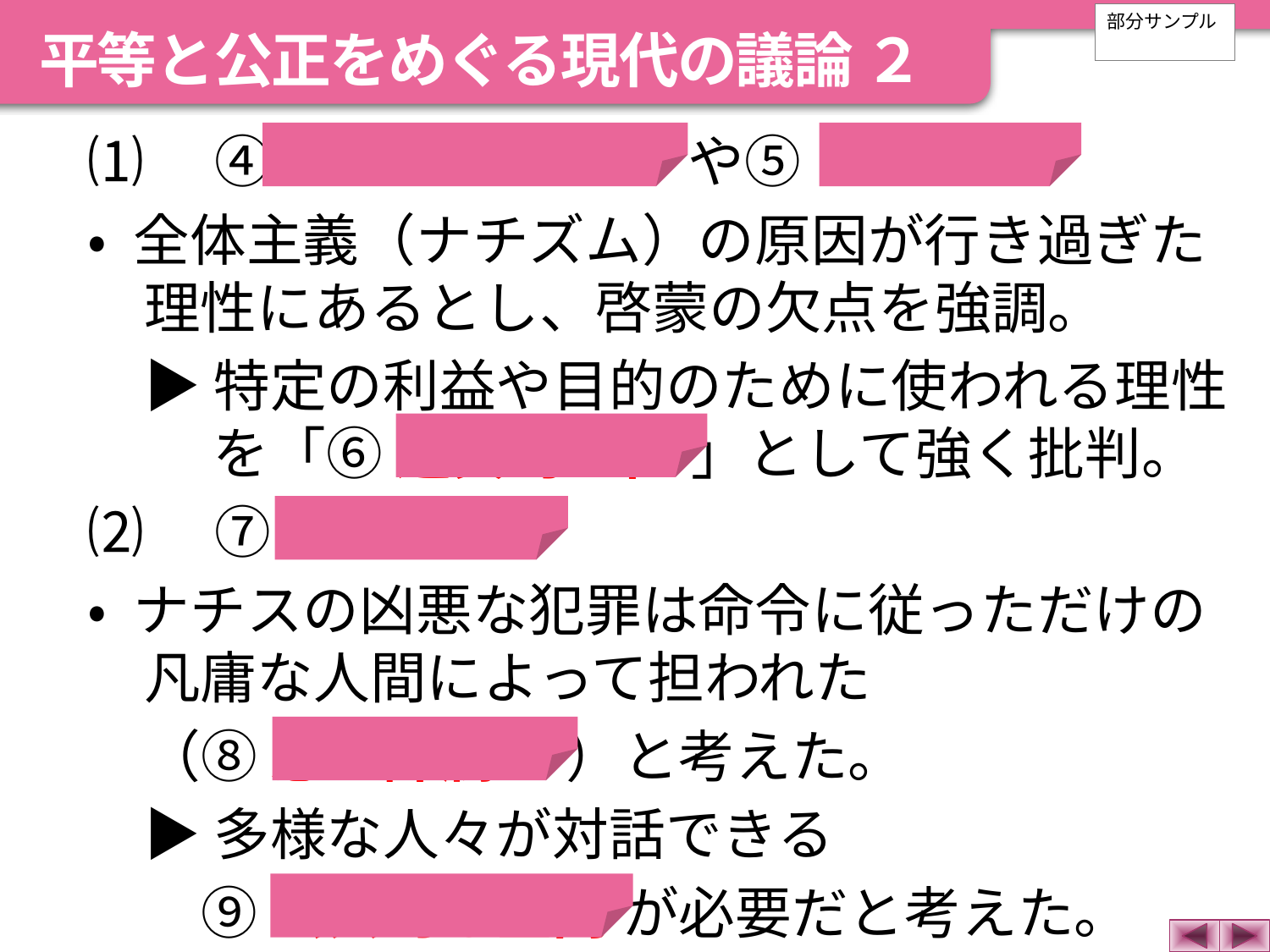

平等と公正をめぐる現代の議論 ２
部分サンプル

⑴　④ ホルクハイマー や⑤ アドルノ
• 全体主義（ナチズム）の原因が行き過ぎた理性にあるとし、啓蒙の欠点を強調。
　▶ 特定の利益や目的のために使われる理性を「⑥ 道具的理性 」として強く批判。
⑵　⑦ アーレント
• ナチスの凶悪な犯罪は命令に従っただけの凡庸な人間によって担われた
　（⑧ 悪の陳腐さ ）と考えた。
　▶ 多様な人々が対話できる
　　⑨ 公共的な空間 が必要だと考えた。